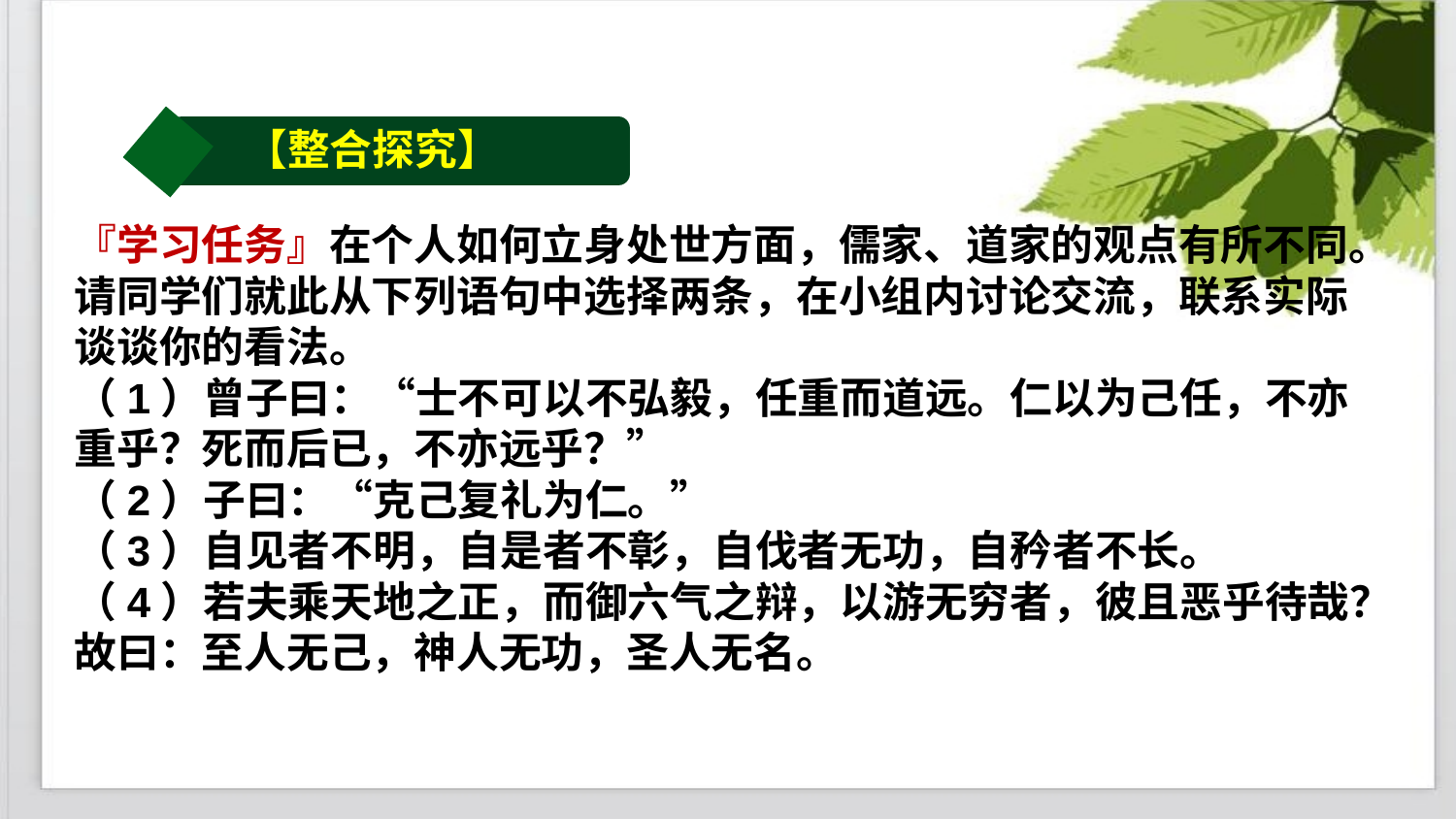

【整合探究】

『学习任务』在个人如何立身处世方面，儒家、道家的观点有所不同。请同学们就此从下列语句中选择两条，在小组内讨论交流，联系实际谈谈你的看法。
（1）曾子曰：“士不可以不弘毅，任重而道远。仁以为己任，不亦重乎？死而后已，不亦远乎？”
（2）子曰：“克己复礼为仁。”
（3）自见者不明，自是者不彰，自伐者无功，自矜者不长。
（4）若夫乘天地之正，而御六气之辩，以游无穷者，彼且恶乎待哉？故曰：至人无己，神人无功，圣人无名。